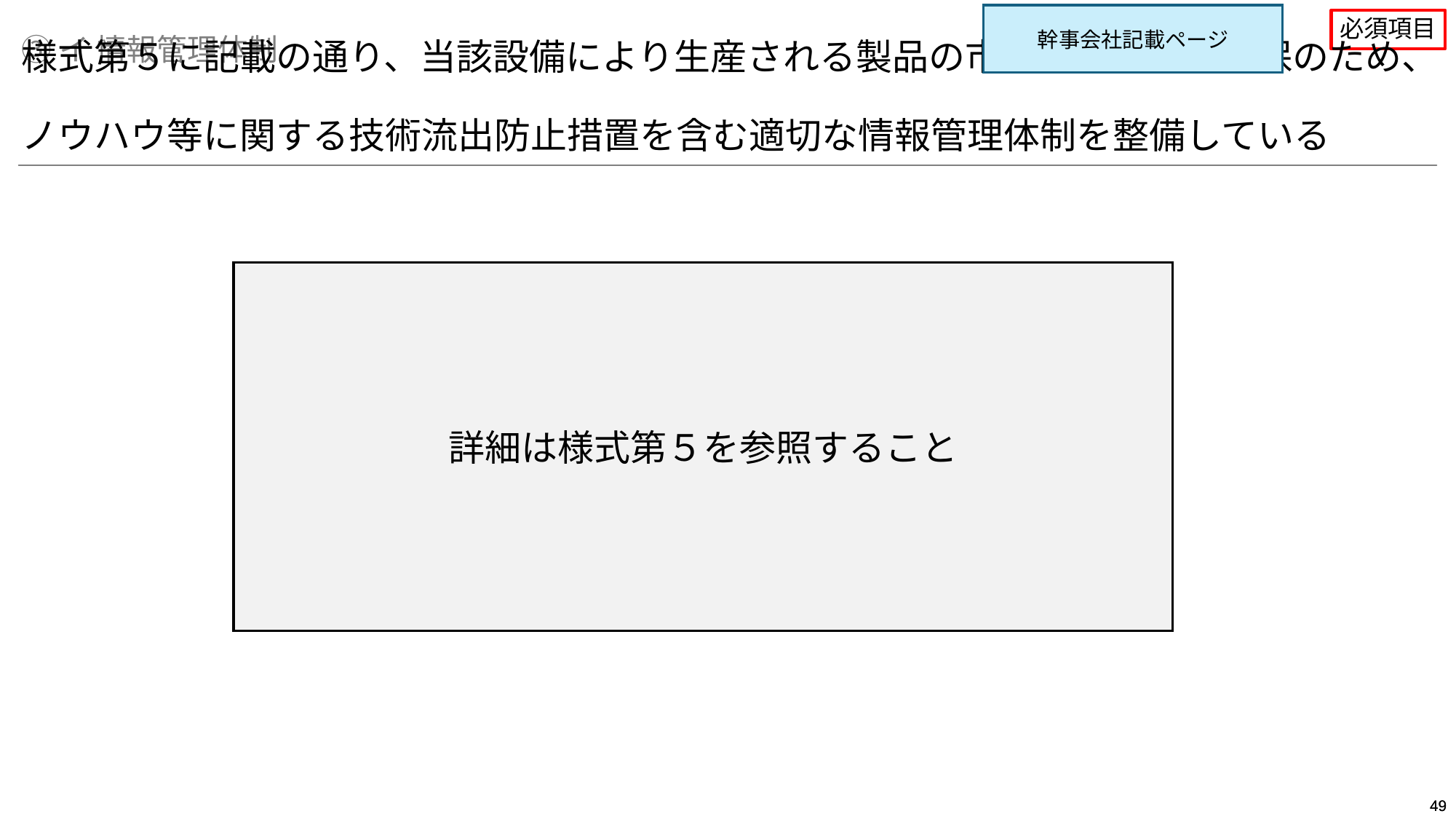

幹事会社記載ページ
必須項目
③イ 情報管理体制
様式第５に記載の通り、当該設備により生産される製品の市場での優位性確保のため、
ノウハウ等に関する技術流出防止措置を含む適切な情報管理体制を整備している
詳細は様式第５を参照すること